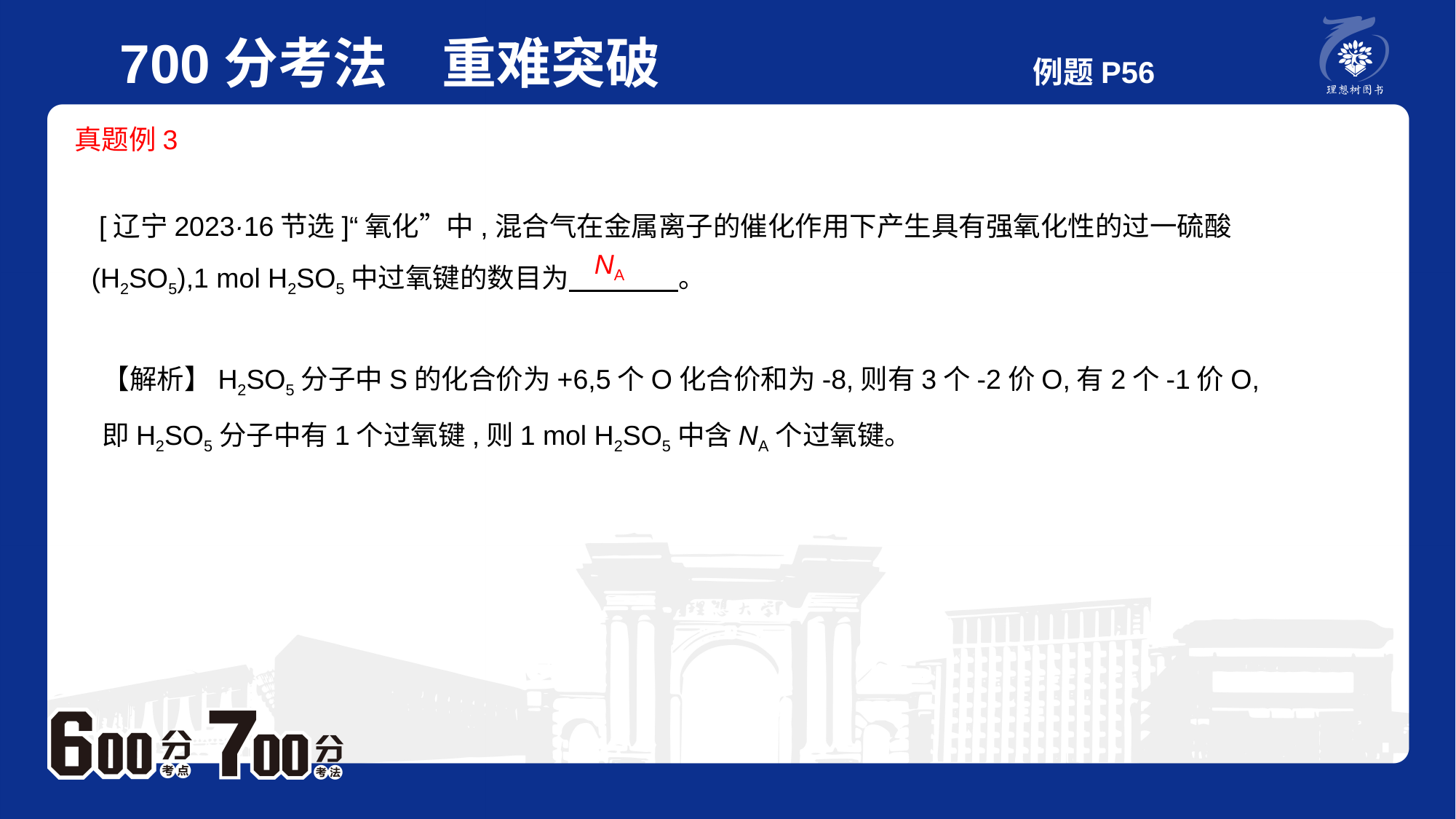

700分考法　重难突破                               例题P56
 真题例3
 [辽宁2023·16节选]“氧化”中,混合气在金属离子的催化作用下产生具有强氧化性的过一硫酸(H2SO5),1 mol H2SO5中过氧键的数目为　　　　。
NA
【解析】H2SO5分子中S的化合价为+6,5个O化合价和为-8,则有3个-2价O,有2个-1价O,即H2SO5分子中有1个过氧键,则1 mol H2SO5中含NA个过氧键。